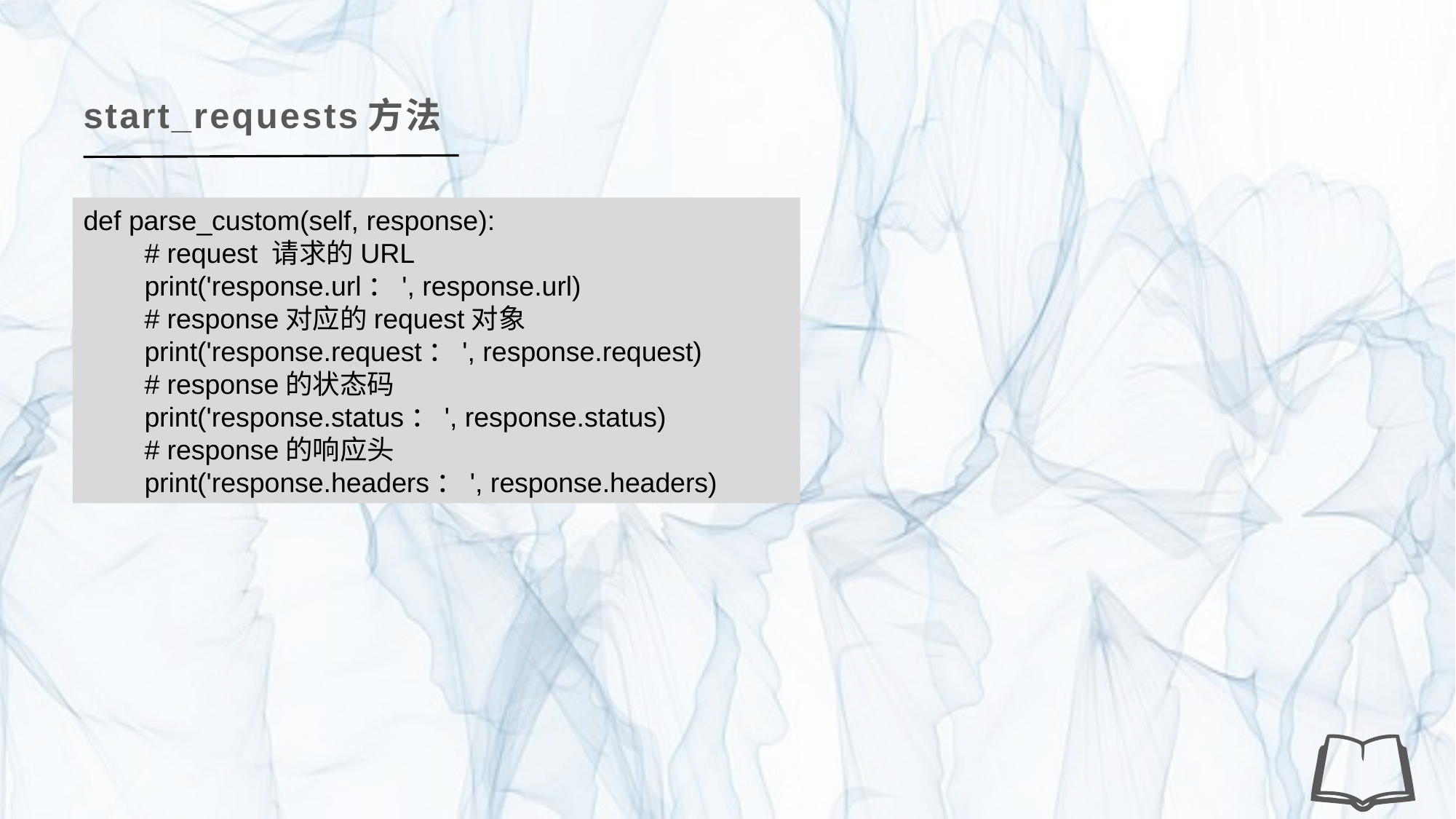

start_requests方法
def parse_custom(self, response):
        # request 请求的URL
        print('response.url：', response.url)
        # response对应的request对象
        print('response.request：', response.request)
        # response的状态码
        print('response.status：', response.status)
        # response的响应头
        print('response.headers：', response.headers)

54